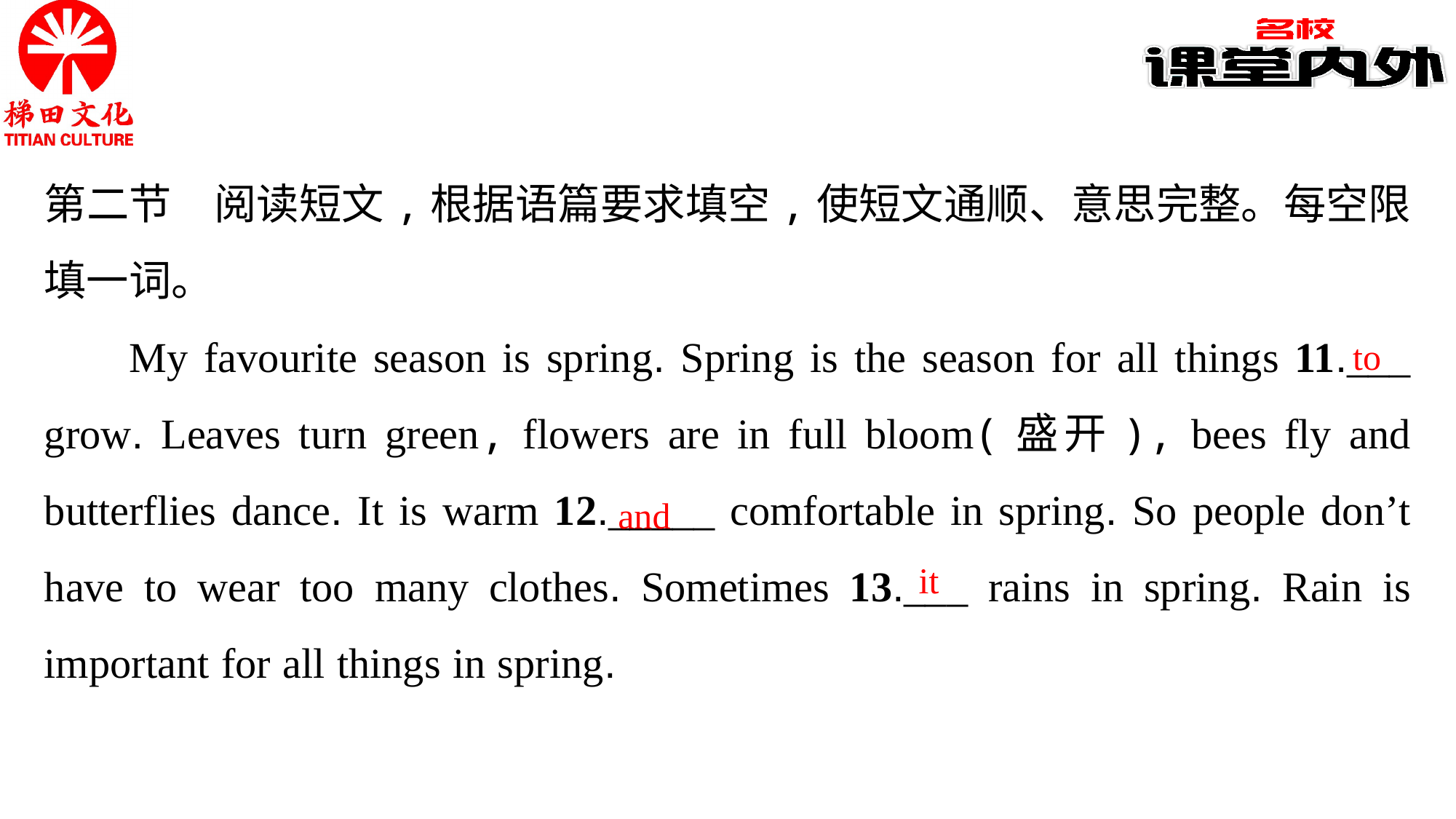

第二节　阅读短文,根据语篇要求填空,使短文通顺、意思完整。每空限填一词。
My favourite season is spring. Spring is the season for all things 11.___ grow. Leaves turn green, flowers are in full bloom(盛开), bees fly and butterflies dance. It is warm 12._____ comfortable in spring. So people don’t have to wear too many clothes. Sometimes 13.___ rains in spring. Rain is important for all things in spring.
to
and
it